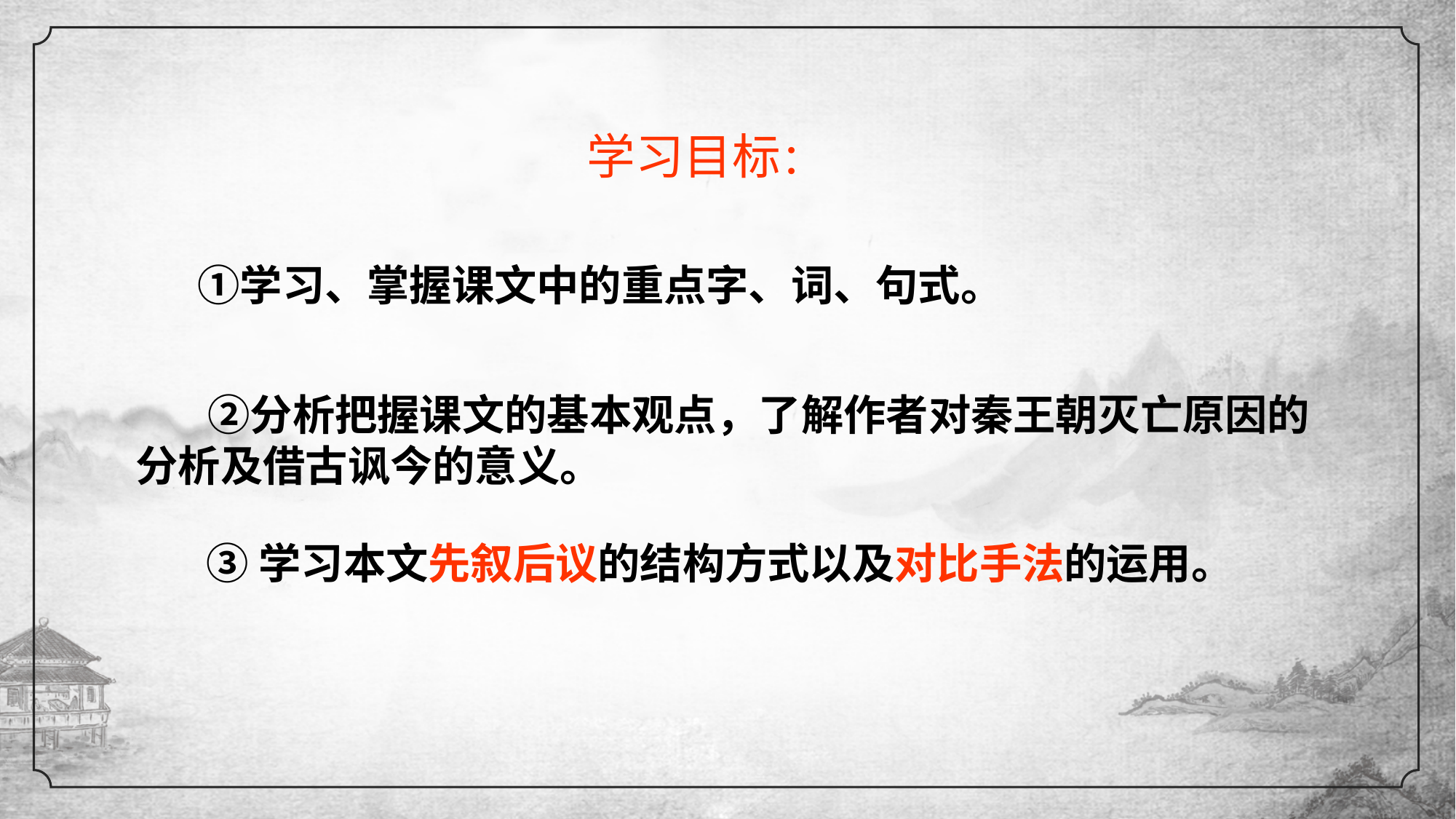

学习目标：
　  ①学习、掌握课文中的重点字、词、句式。
  　②分析把握课文的基本观点，了解作者对秦王朝灭亡原因的分析及借古讽今的意义。
  ③学习本文先叙后议的结构方式以及对比手法的运用。